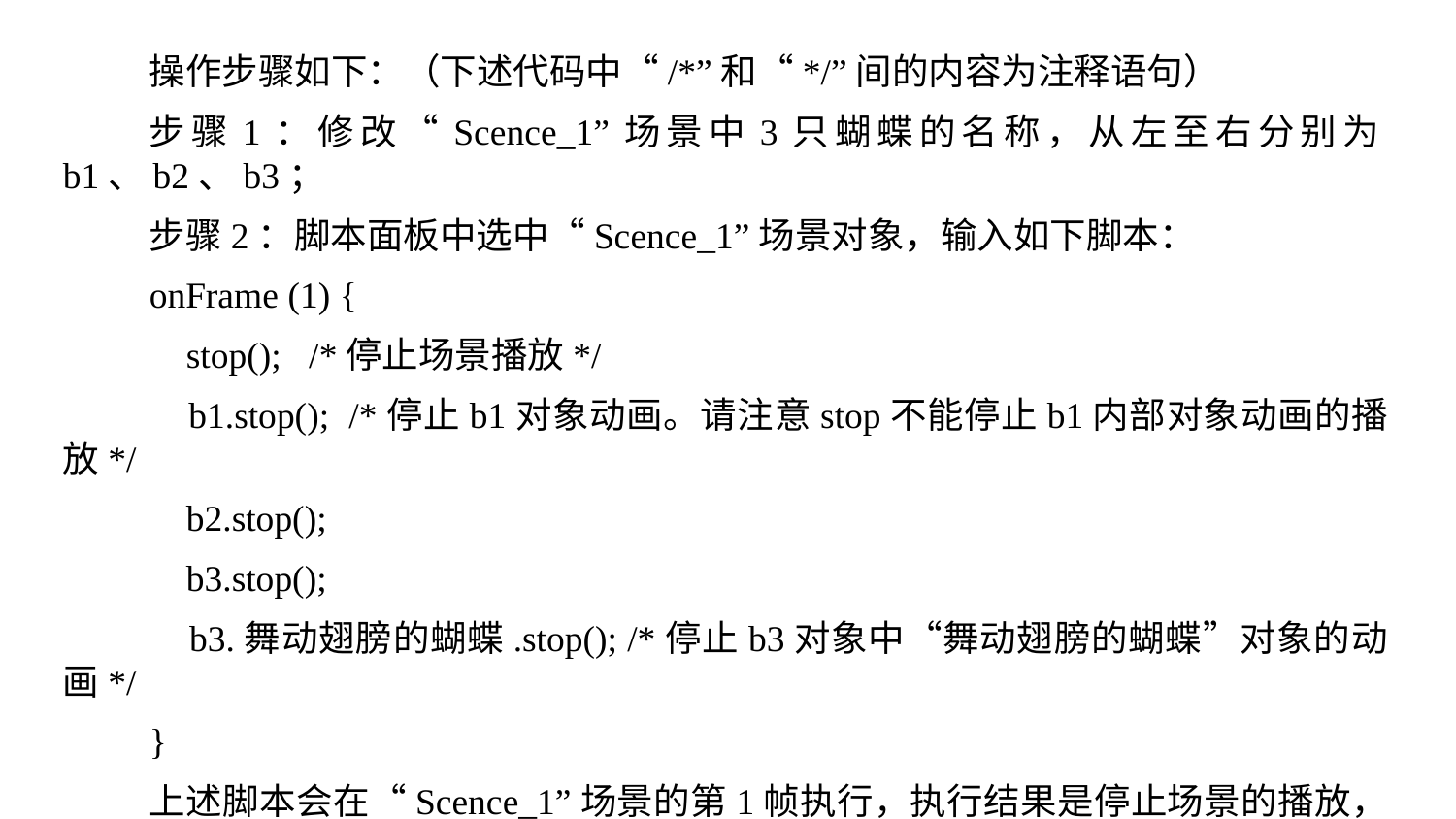

操作步骤如下：（下述代码中“/*”和“*/”间的内容为注释语句）
步骤1：修改“Scence_1”场景中3只蝴蝶的名称，从左至右分别为b1、b2、b3；
步骤2：脚本面板中选中“Scence_1”场景对象，输入如下脚本：
onFrame (1) {
    stop();   /*停止场景播放*/
    b1.stop();  /*停止b1对象动画。请注意stop不能停止b1内部对象动画的播放*/
    b2.stop();
    b3.stop();
    b3.舞动翅膀的蝴蝶.stop(); /*停止b3对象中“舞动翅膀的蝴蝶”对象的动画*/
}
上述脚本会在“Scence_1”场景的第1帧执行，执行结果是停止场景的播放，停止b1、b2、b3对象的动画，停止b3内部“舞动翅膀的蝴蝶”对象的动画。